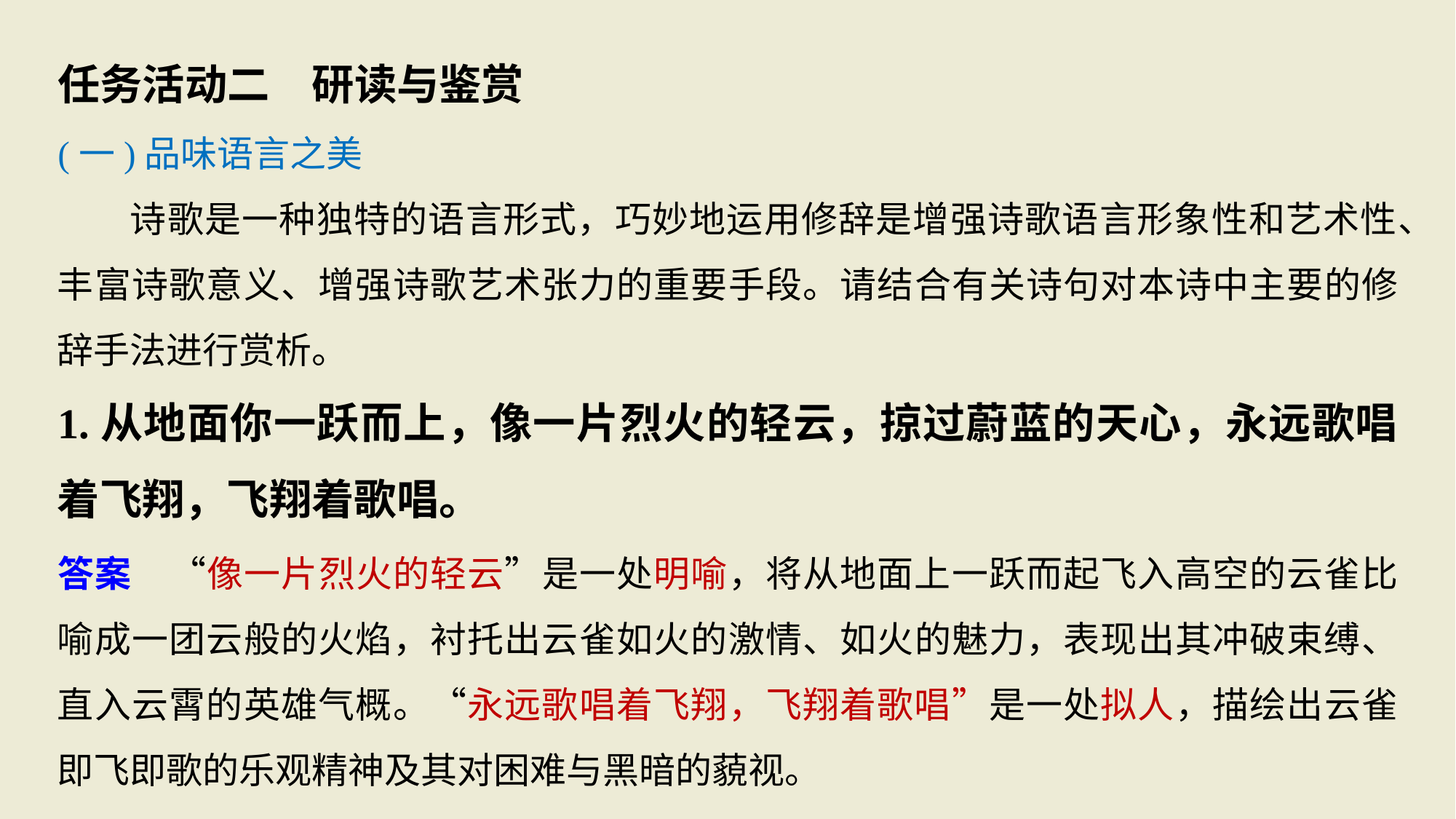

任务活动二　研读与鉴赏
(一)品味语言之美
诗歌是一种独特的语言形式，巧妙地运用修辞是增强诗歌语言形象性和艺术性、丰富诗歌意义、增强诗歌艺术张力的重要手段。请结合有关诗句对本诗中主要的修辞手法进行赏析。
1.从地面你一跃而上，像一片烈火的轻云，掠过蔚蓝的天心，永远歌唱着飞翔，飞翔着歌唱。
答案　“像一片烈火的轻云”是一处明喻，将从地面上一跃而起飞入高空的云雀比喻成一团云般的火焰，衬托出云雀如火的激情、如火的魅力，表现出其冲破束缚、直入云霄的英雄气概。“永远歌唱着飞翔，飞翔着歌唱”是一处拟人，描绘出云雀即飞即歌的乐观精神及其对困难与黑暗的藐视。